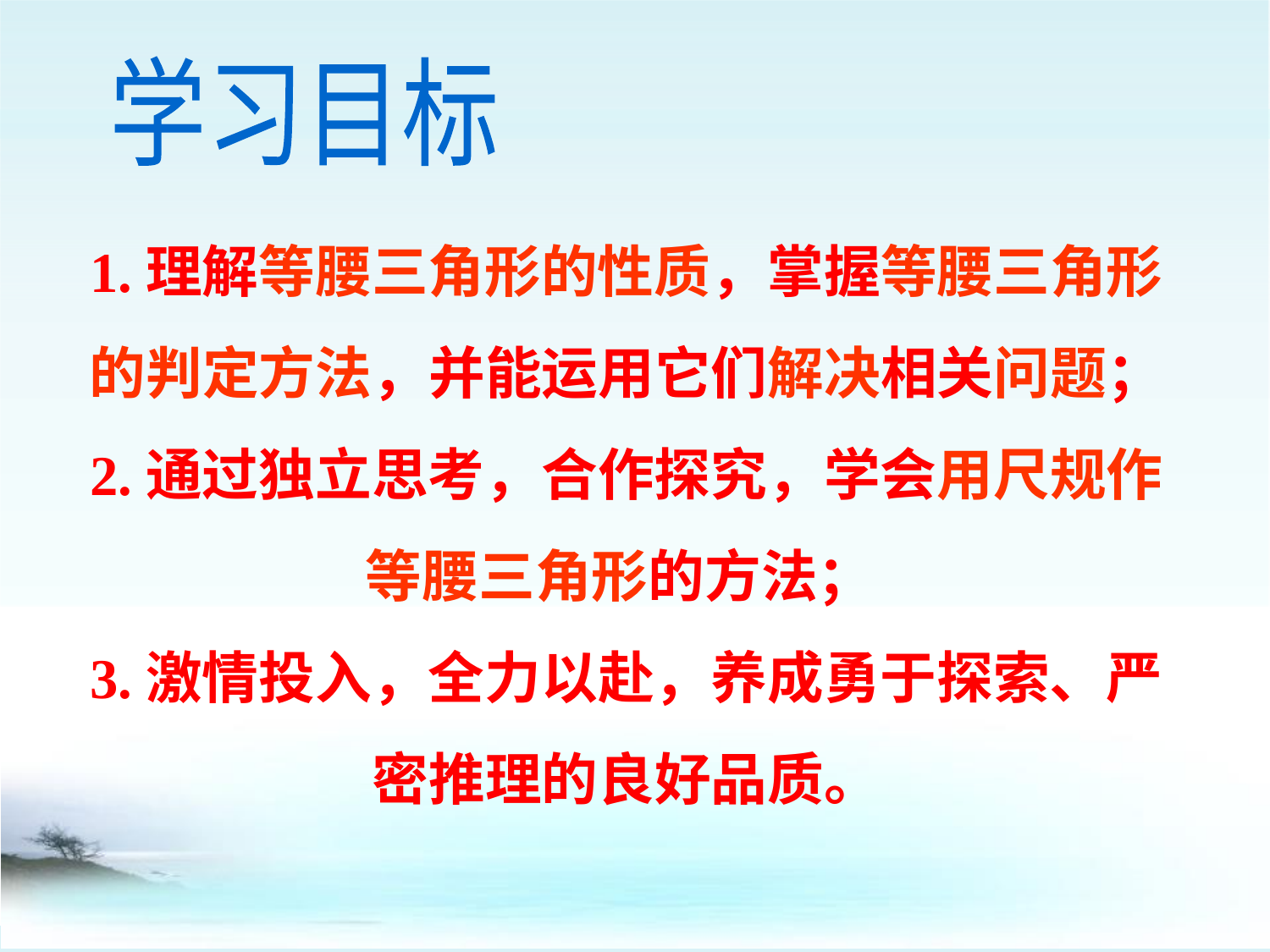

学习目标
1.理解等腰三角形的性质，掌握等腰三角形的判定方法，并能运用它们解决相关问题；
2.通过独立思考，合作探究，学会用尺规作等腰三角形的方法；
3.激情投入，全力以赴，养成勇于探索、严密推理的良好品质。